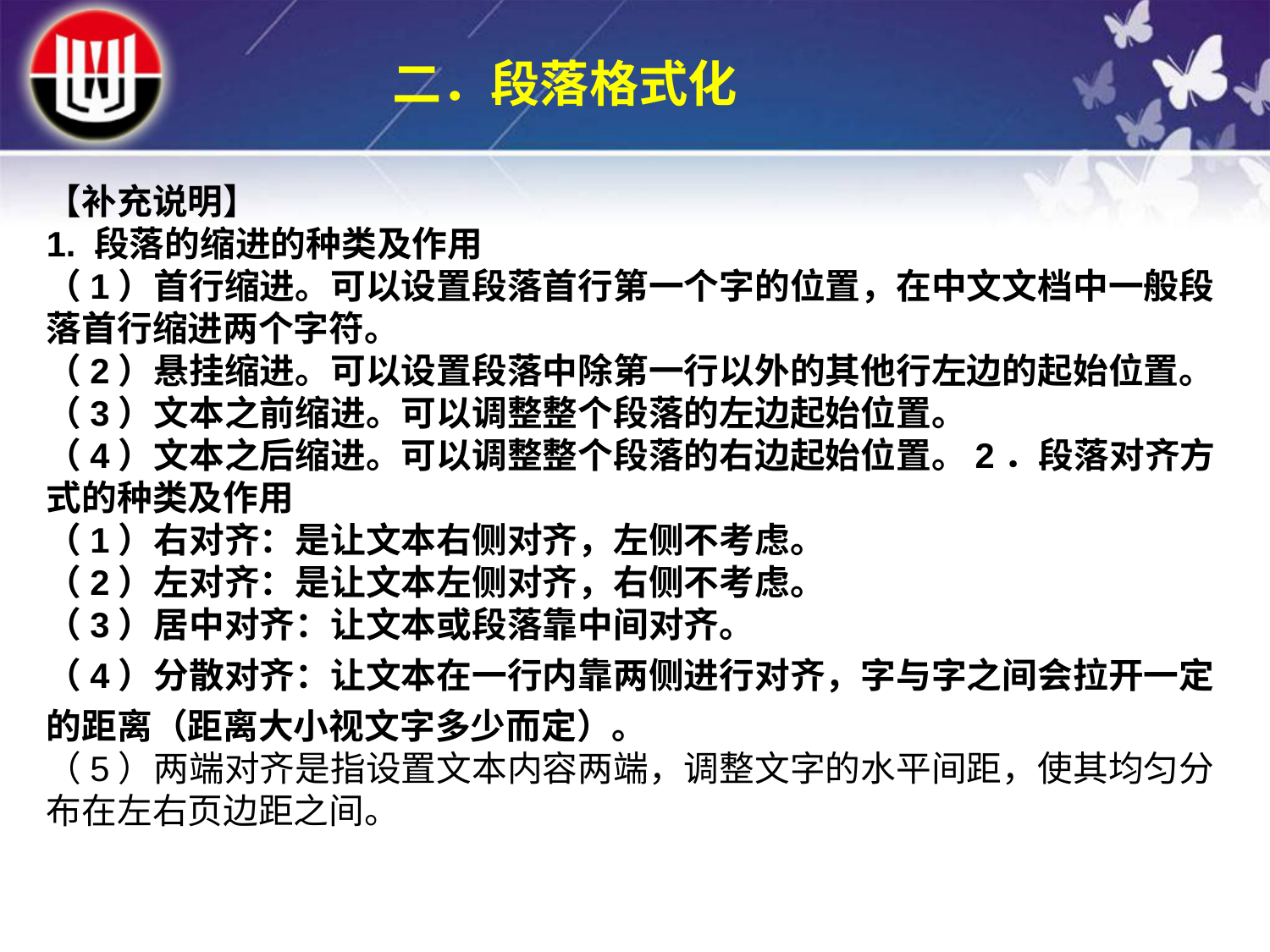

二．段落格式化
【补充说明】1. 段落的缩进的种类及作用（1）首行缩进。可以设置段落首行第一个字的位置，在中文文档中一般段落首行缩进两个字符。（2）悬挂缩进。可以设置段落中除第一行以外的其他行左边的起始位置。（3）文本之前缩进。可以调整整个段落的左边起始位置。（4）文本之后缩进。可以调整整个段落的右边起始位置。2．段落对齐方式的种类及作用（1）右对齐：是让文本右侧对齐，左侧不考虑。（2）左对齐：是让文本左侧对齐，右侧不考虑。（3）居中对齐：让文本或段落靠中间对齐。（4）分散对齐：让文本在一行内靠两侧进行对齐，字与字之间会拉开一定的距离（距离大小视文字多少而定）。
（5）两端对齐是指设置文本内容两端，调整文字的水平间距，使其均匀分布在左右页边距之间。